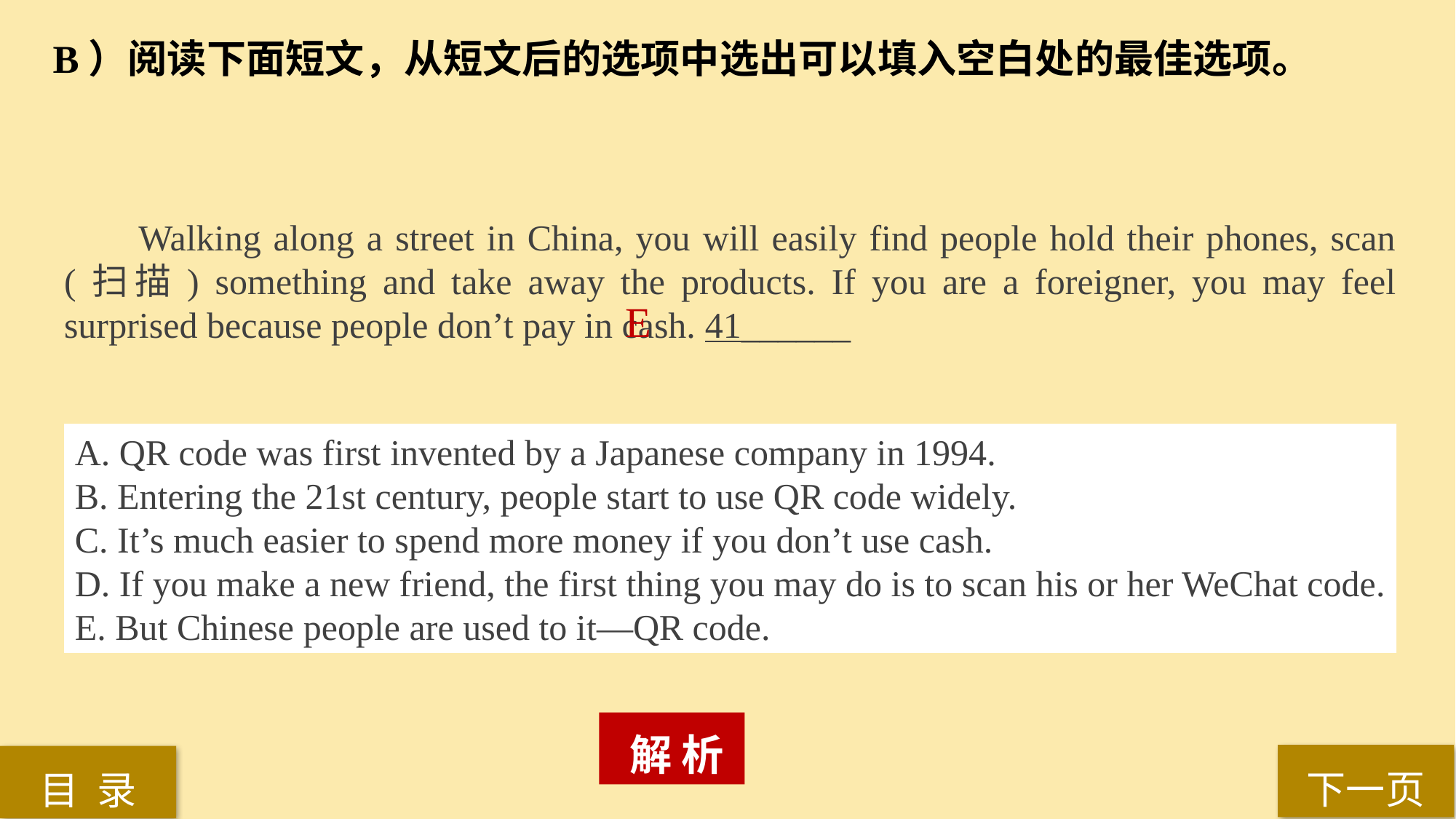

B）阅读下面短文，从短文后的选项中选出可以填入空白处的最佳选项。
      Walking along a street in China, you will easily find people hold their phones, scan (扫描) something and take away the products. If you are a foreigner, you may feel surprised because people don’t pay in cash. 41______
E
A. QR code was first invented by a Japanese company in 1994.
B. Entering the 21st century, people start to use QR code widely.
C. It’s much easier to spend more money if you don’t use cash.
D. If you make a new friend, the first thing you may do is to scan his or her WeChat code.
E. But Chinese people are used to it—QR code.
 解 析